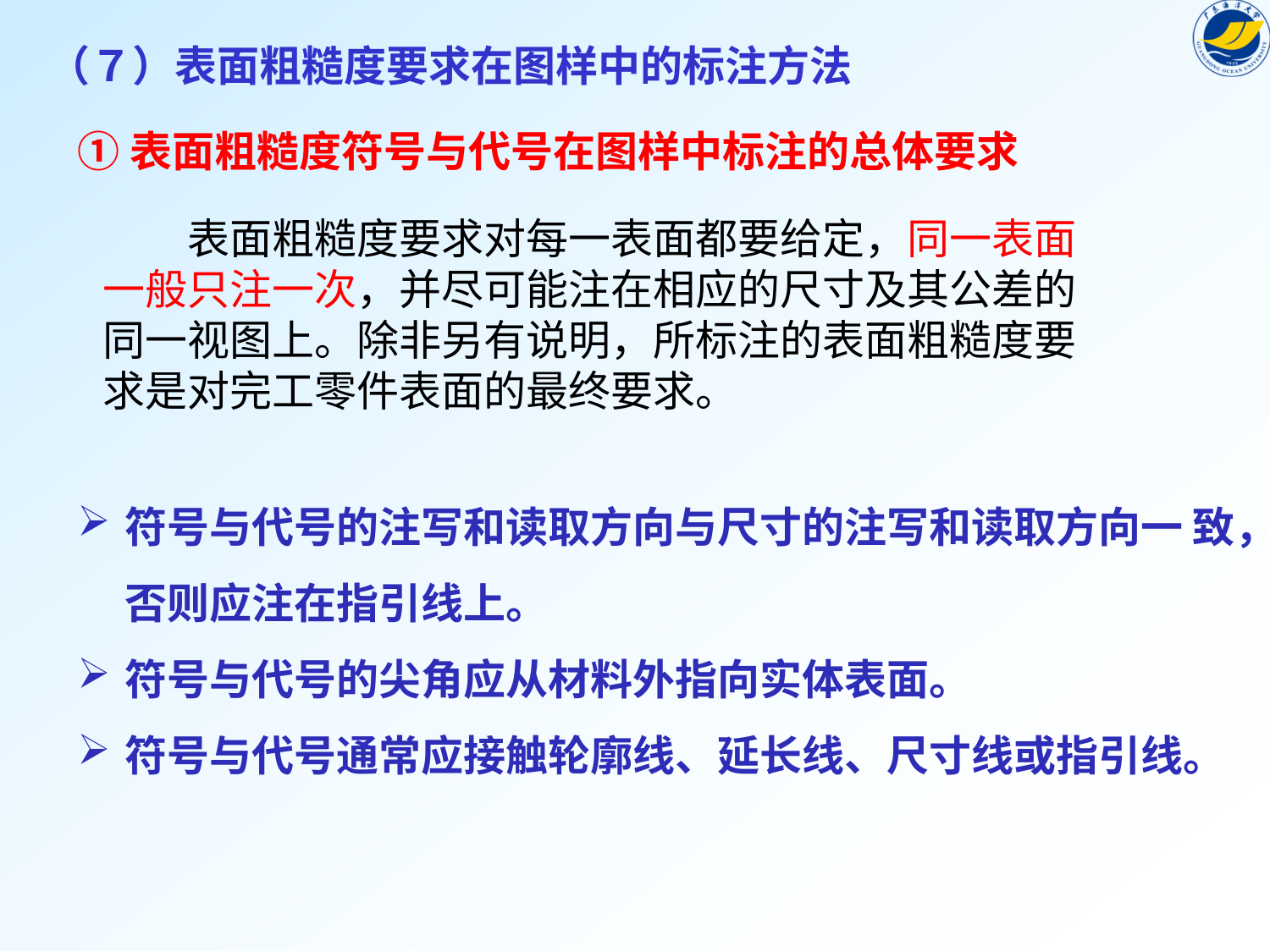

（７）表面粗糙度要求在图样中的标注方法
①表面粗糙度符号与代号在图样中标注的总体要求
　　表面粗糙度要求对每一表面都要给定，同一表面一般只注一次，并尽可能注在相应的尺寸及其公差的同一视图上。除非另有说明，所标注的表面粗糙度要求是对完工零件表面的最终要求。
符号与代号的注写和读取方向与尺寸的注写和读取方向一 致，否则应注在指引线上。
符号与代号的尖角应从材料外指向实体表面。
符号与代号通常应接触轮廓线、延长线、尺寸线或指引线。